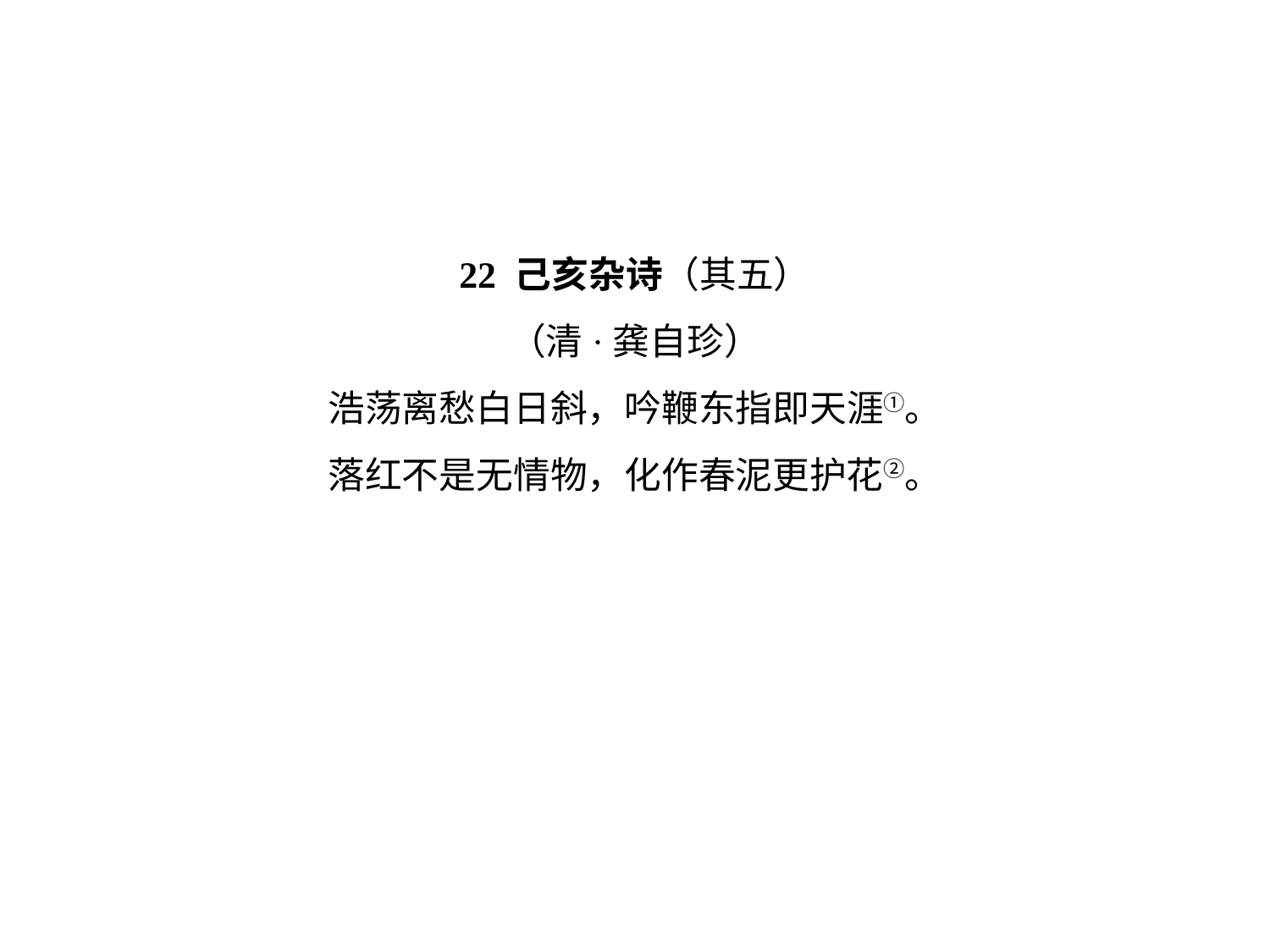

22 己亥杂诗（其五）
（清·龚自珍）
浩荡离愁白日斜，吟鞭东指即天涯①。
落红不是无情物，化作春泥更护花②。